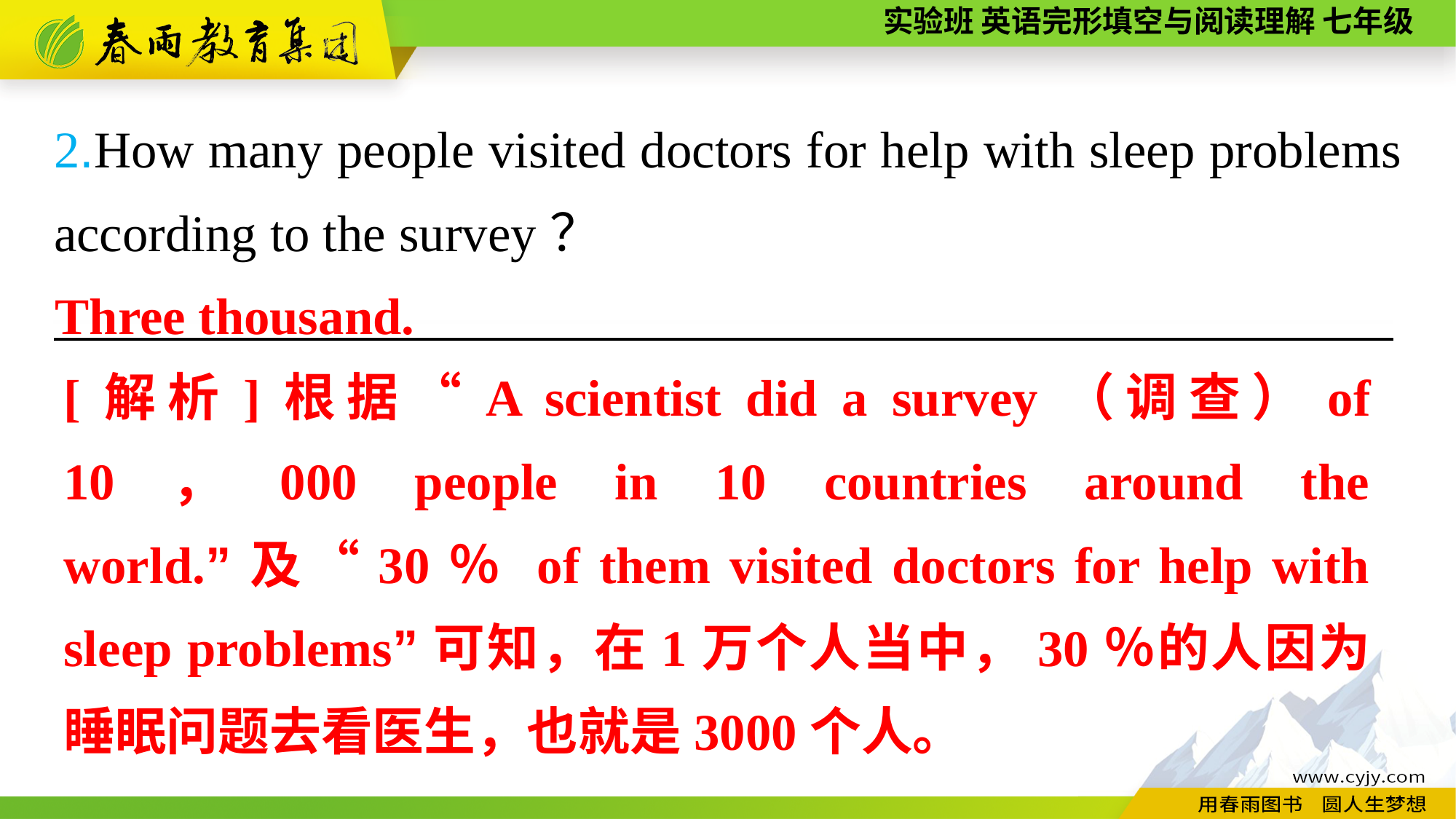

2.How many people visited doctors for help with sleep problems according to the survey？
——————————————————————————
Three thousand.
[解析]根据“A scientist did a survey（调查）of 10，000 people in 10 countries around the world.”及“30％ of them visited doctors for help with sleep problems”可知，在1万个人当中，30％的人因为睡眠问题去看医生，也就是3000个人。